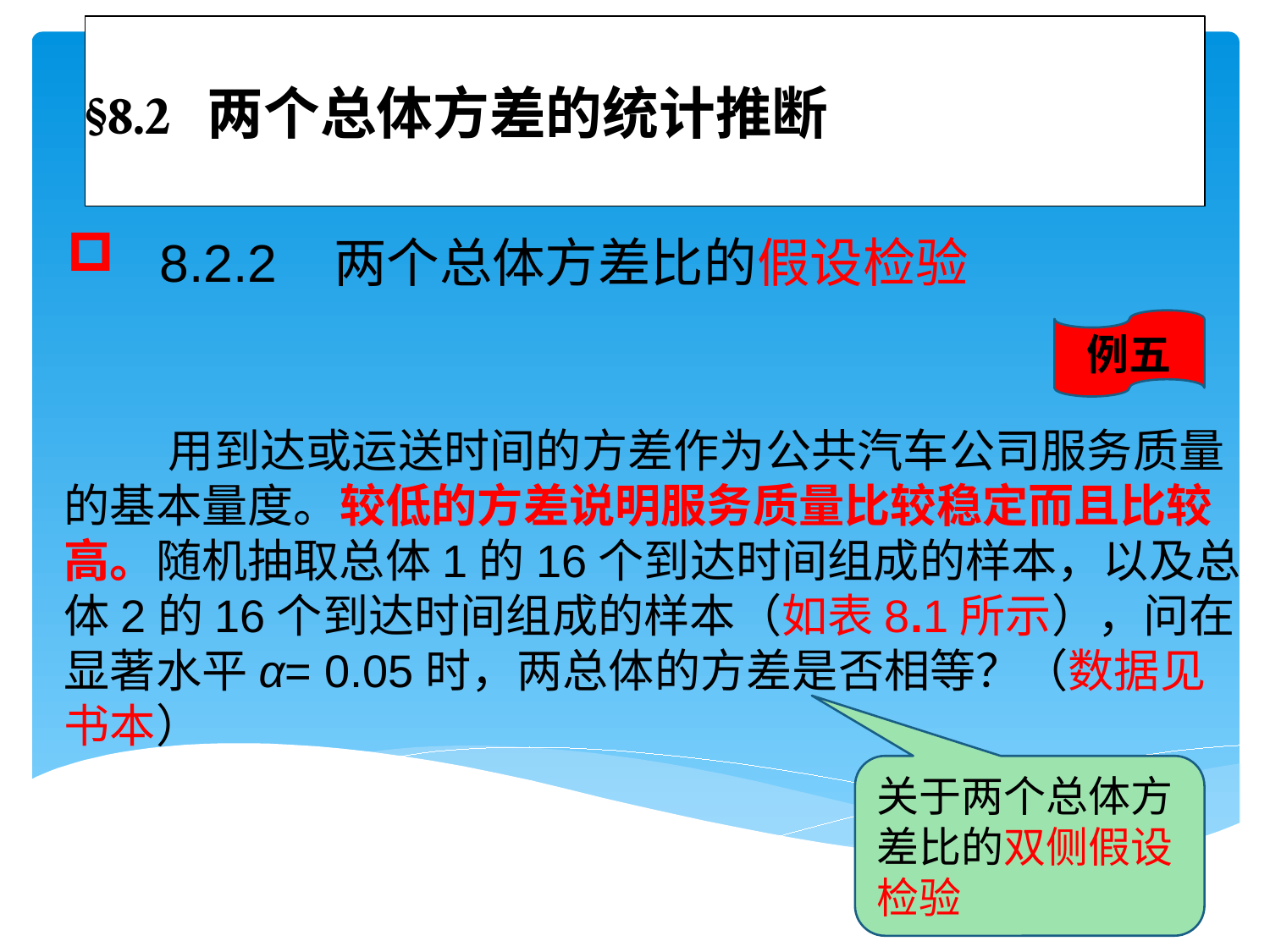

# §8.2  两个总体方差的统计推断
  8.2.2   两个总体方差比的假设检验
例五
         用到达或运送时间的方差作为公共汽车公司服务质量的基本量度。较低的方差说明服务质量比较稳定而且比较高。随机抽取总体1的16个到达时间组成的样本，以及总体2的16个到达时间组成的样本（如表8.1所示），问在显著水平α= 0.05时，两总体的方差是否相等？（数据见书本）

关于两个总体方差比的双侧假设检验